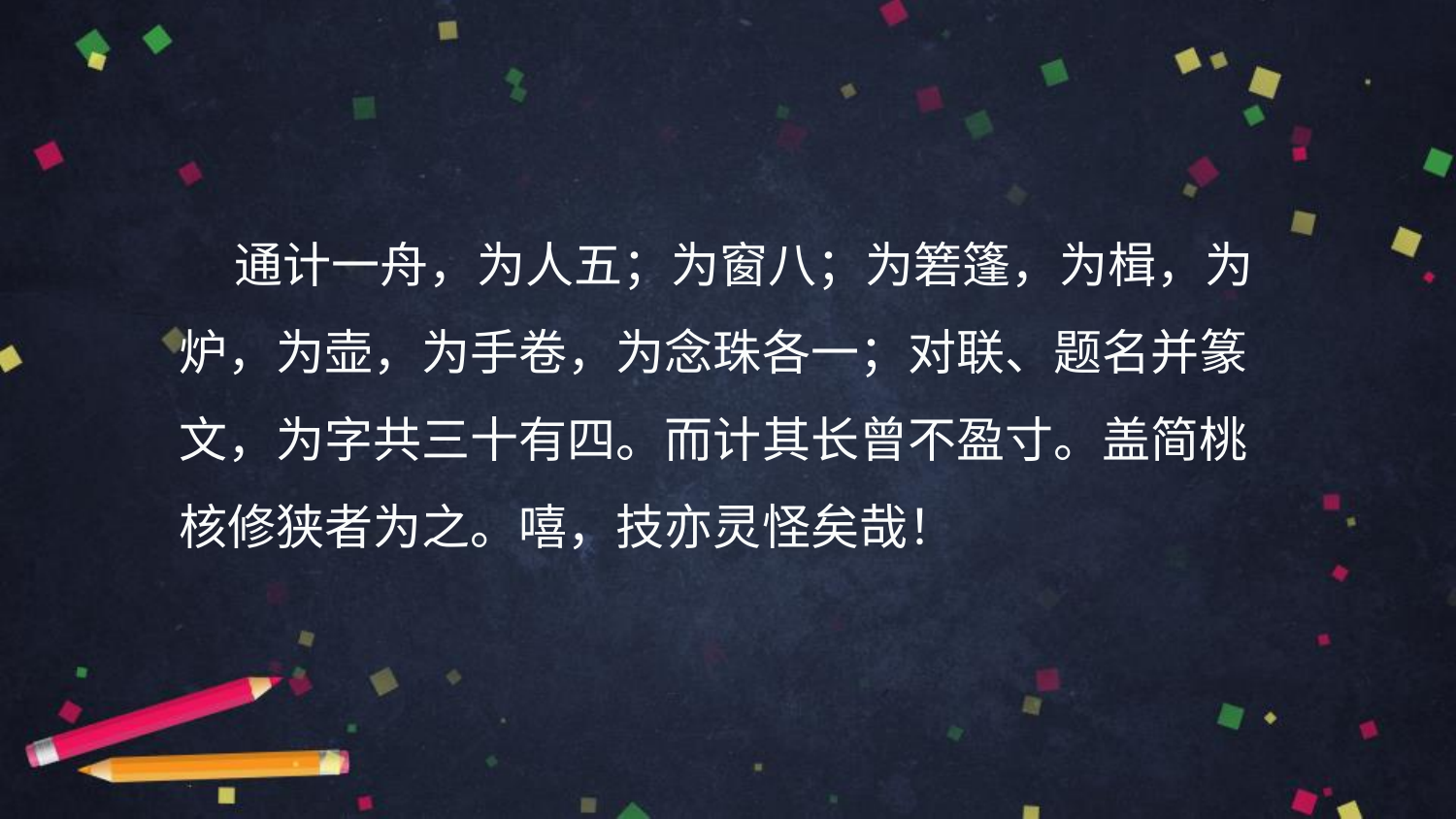

通计一舟，为人五；为窗八；为箬篷，为楫，为炉，为壶，为手卷，为念珠各一；对联、题名并篆文，为字共三十有四。而计其长曾不盈寸。盖简桃核修狭者为之。嘻，技亦灵怪矣哉！